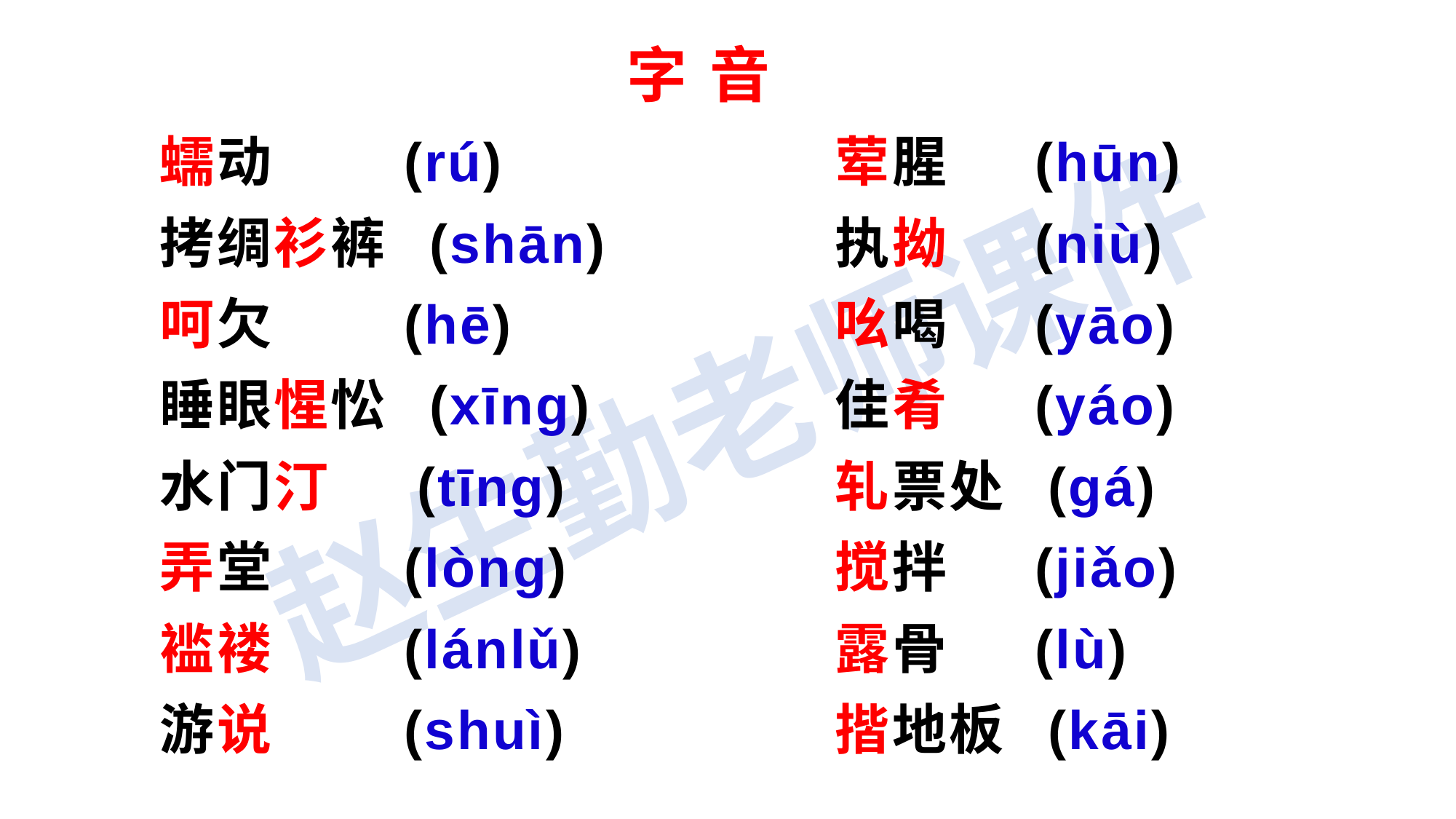

# 字 音
蠕动        (rú)
拷绸衫裤  (shān)
呵欠        (hē)
睡眼惺忪  (xīng)
水门汀     (tīng)
弄堂        (lòng)
褴褛        (lánlǔ)
游说        (shuì)
荤腥     (hūn)
执拗     (niù)
吆喝     (yāo)
佳肴     (yáo)
轧票处  (gá)
搅拌     (jiǎo)
露骨     (lù)
揩地板  (kāi)